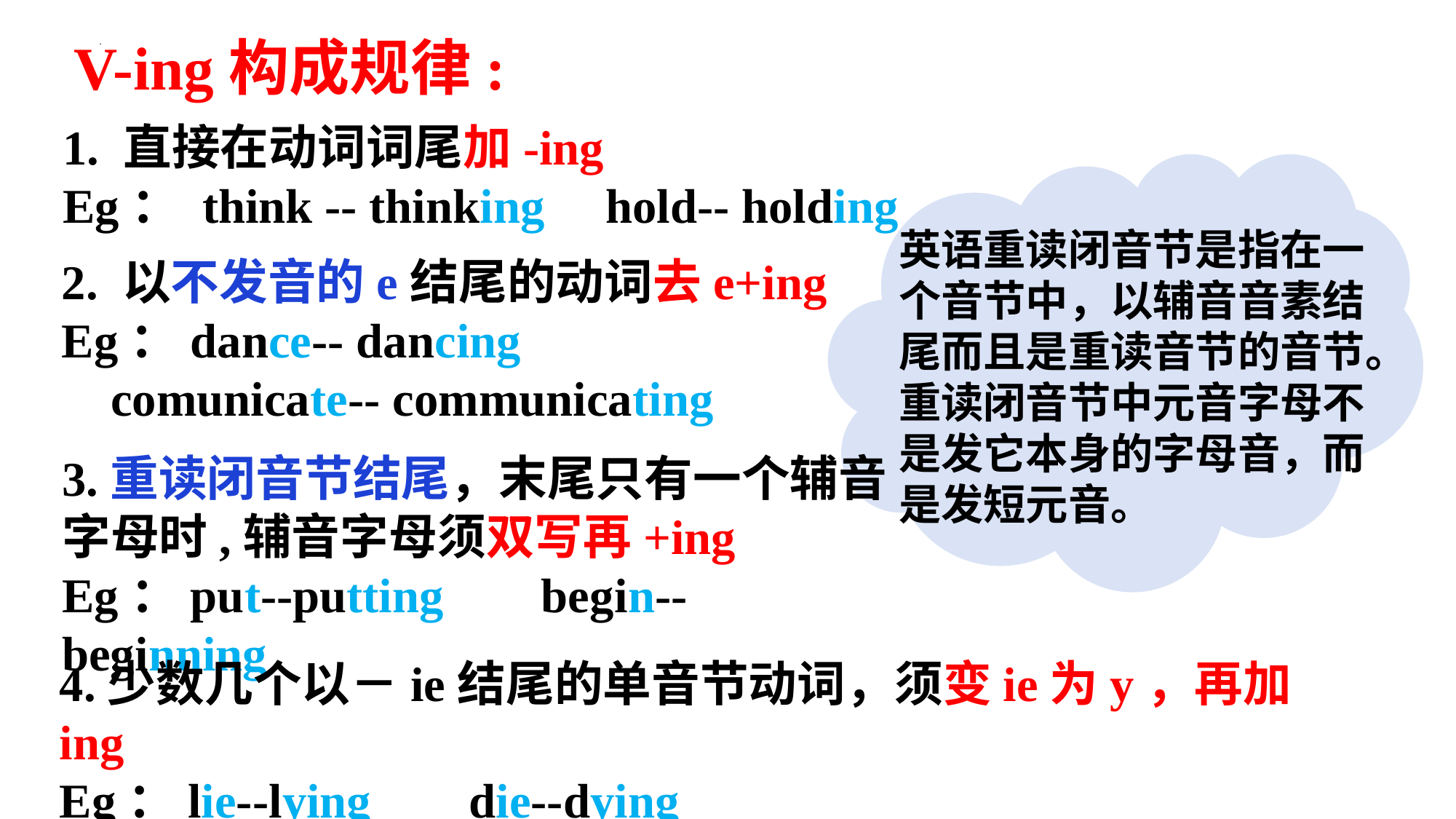

V-ing构成规律:
1. 直接在动词词尾加-ing
Eg： think -- thinking     hold-- holding

英语重读闭音节是指在一个音节中，以辅音音素结尾而且是重读音节的音节。重读闭音节中元音字母不是发它本身的字母音，而是发短元音。
2. 以不发音的e结尾的动词去e+ing
Eg：dance-- dancing
    comunicate-- communicating
3.重读闭音节结尾，末尾只有一个辅音字母时,辅音字母须双写再+ing
Eg：put--putting        begin--beginning
4.少数几个以－ie结尾的单音节动词，须变ie为y，再加ing
Eg：lie--lying        die--dying